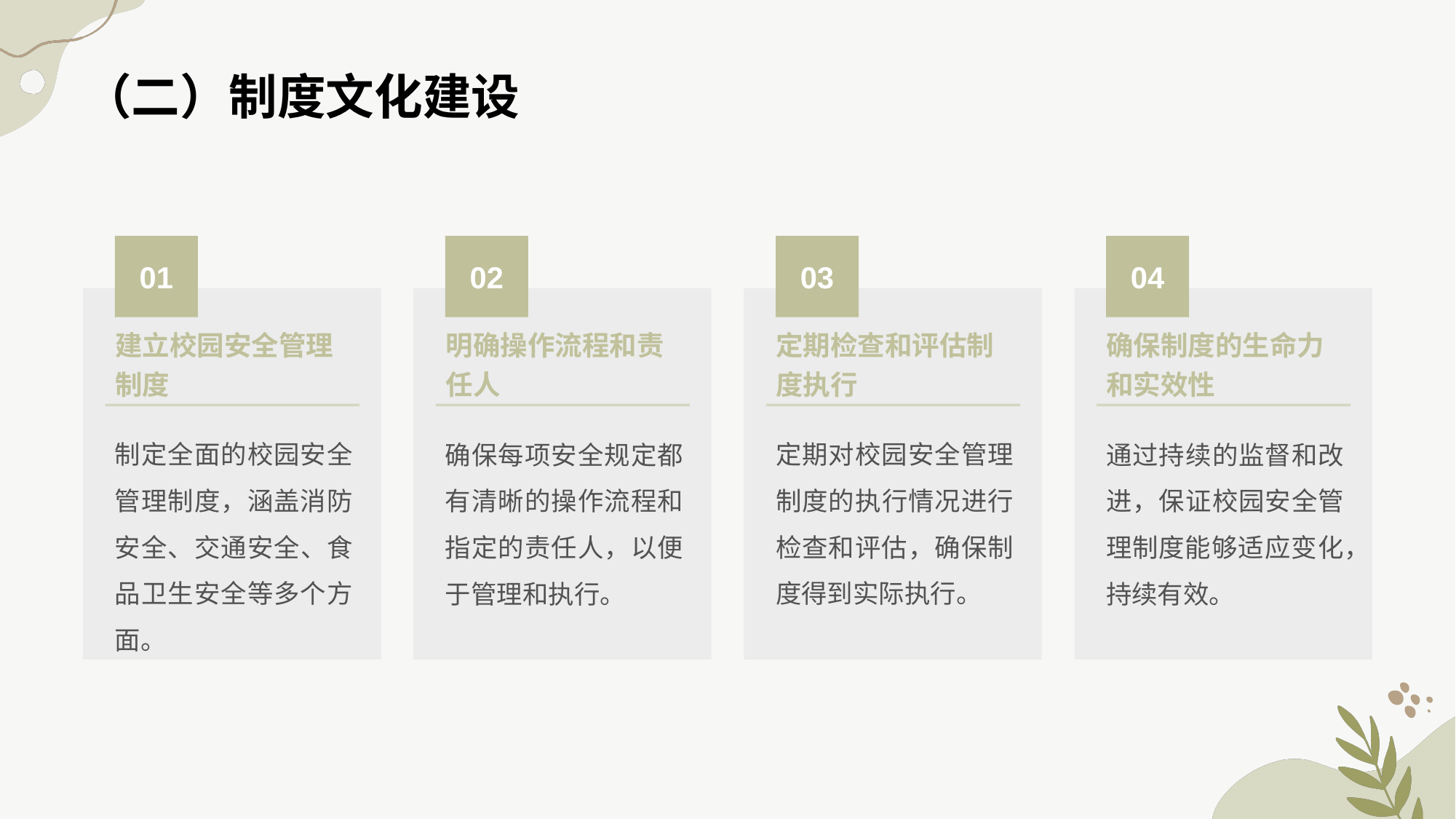

（二）制度文化建设
01
02
03
04

建立校园安全管理制度
定期检查和评估制度执行
明确操作流程和责任人
确保制度的生命力和实效性
制定全面的校园安全管理制度，涵盖消防安全、交通安全、食品卫生安全等多个方面。
定期对校园安全管理制度的执行情况进行检查和评估，确保制度得到实际执行。
确保每项安全规定都有清晰的操作流程和指定的责任人，以便于管理和执行。
通过持续的监督和改进，保证校园安全管理制度能够适应变化，持续有效。